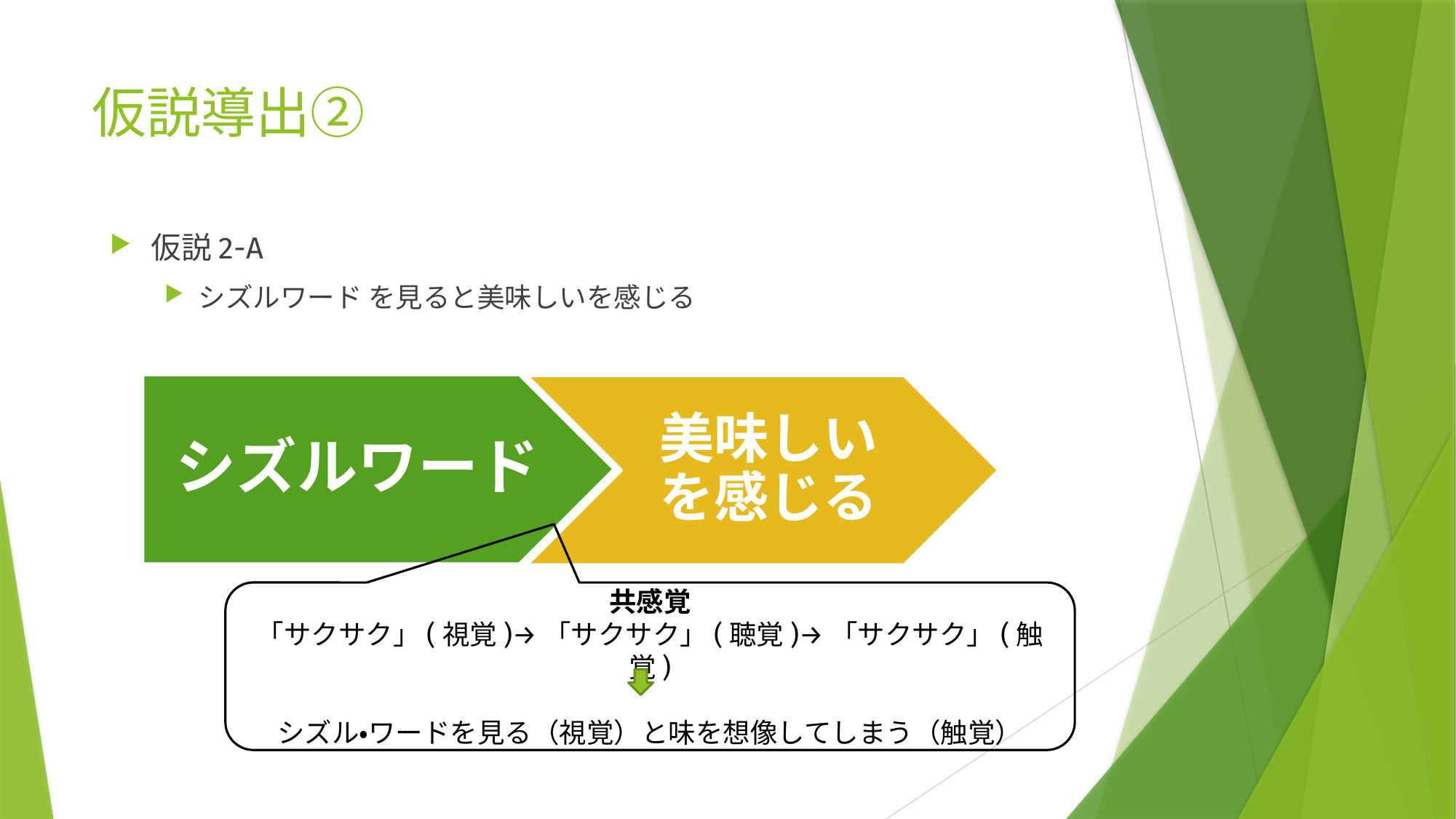

# 仮説導出②
仮説2-A
シズルワード を見ると美味しいを感じる
シズルワード
美味しいを感じる
共感覚
「サクサク」(視覚)→「サクサク」(聴覚)→「サクサク」(触覚)

シズル・ワードを見る（視覚）と味を想像してしまう（触覚）